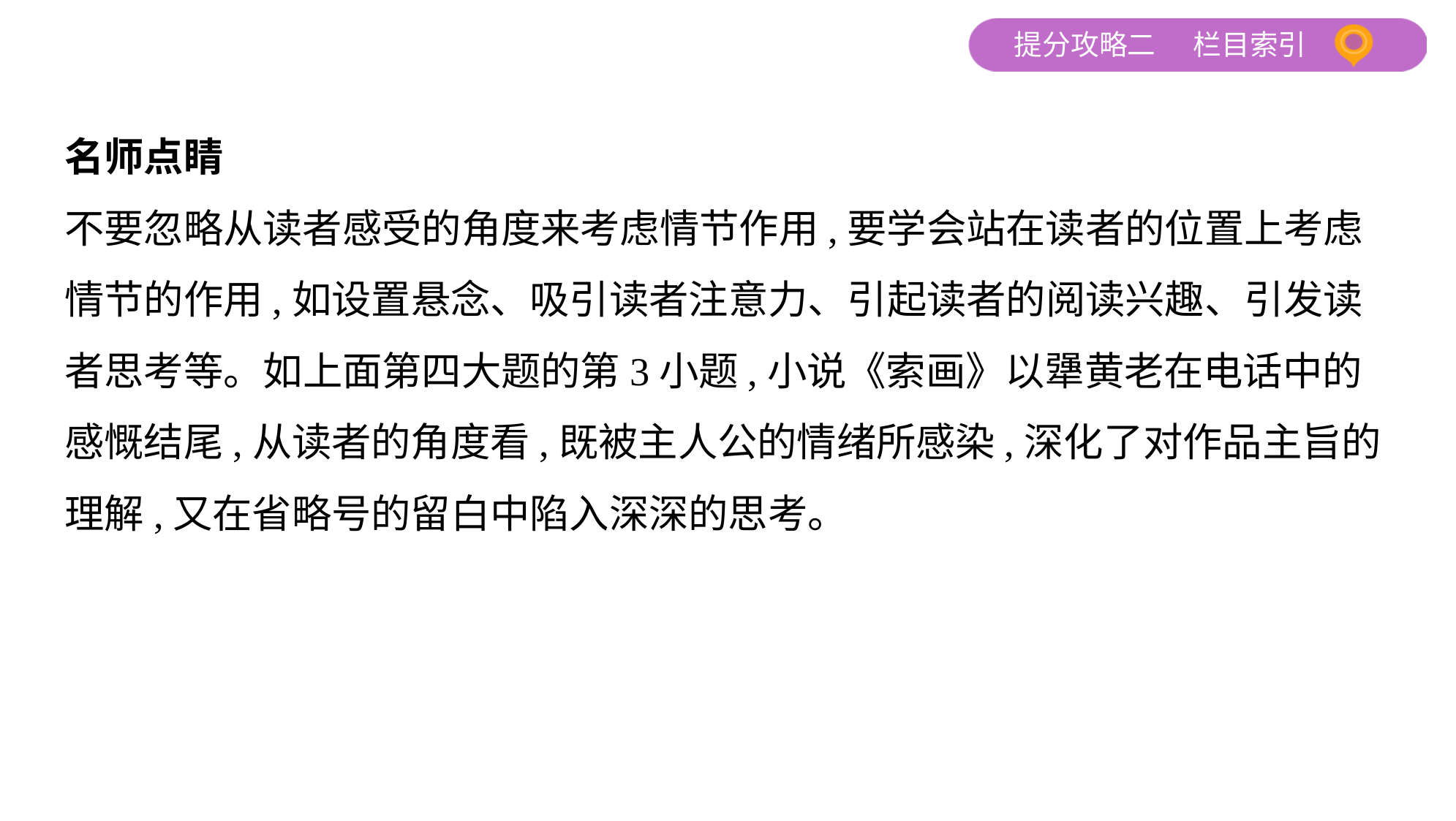

名师点睛
不要忽略从读者感受的角度来考虑情节作用,要学会站在读者的位置上考虑
情节的作用,如设置悬念、吸引读者注意力、引起读者的阅读兴趣、引发读
者思考等。如上面第四大题的第3小题,小说《索画》以犟黄老在电话中的
感慨结尾,从读者的角度看,既被主人公的情绪所感染,深化了对作品主旨的
理解,又在省略号的留白中陷入深深的思考。